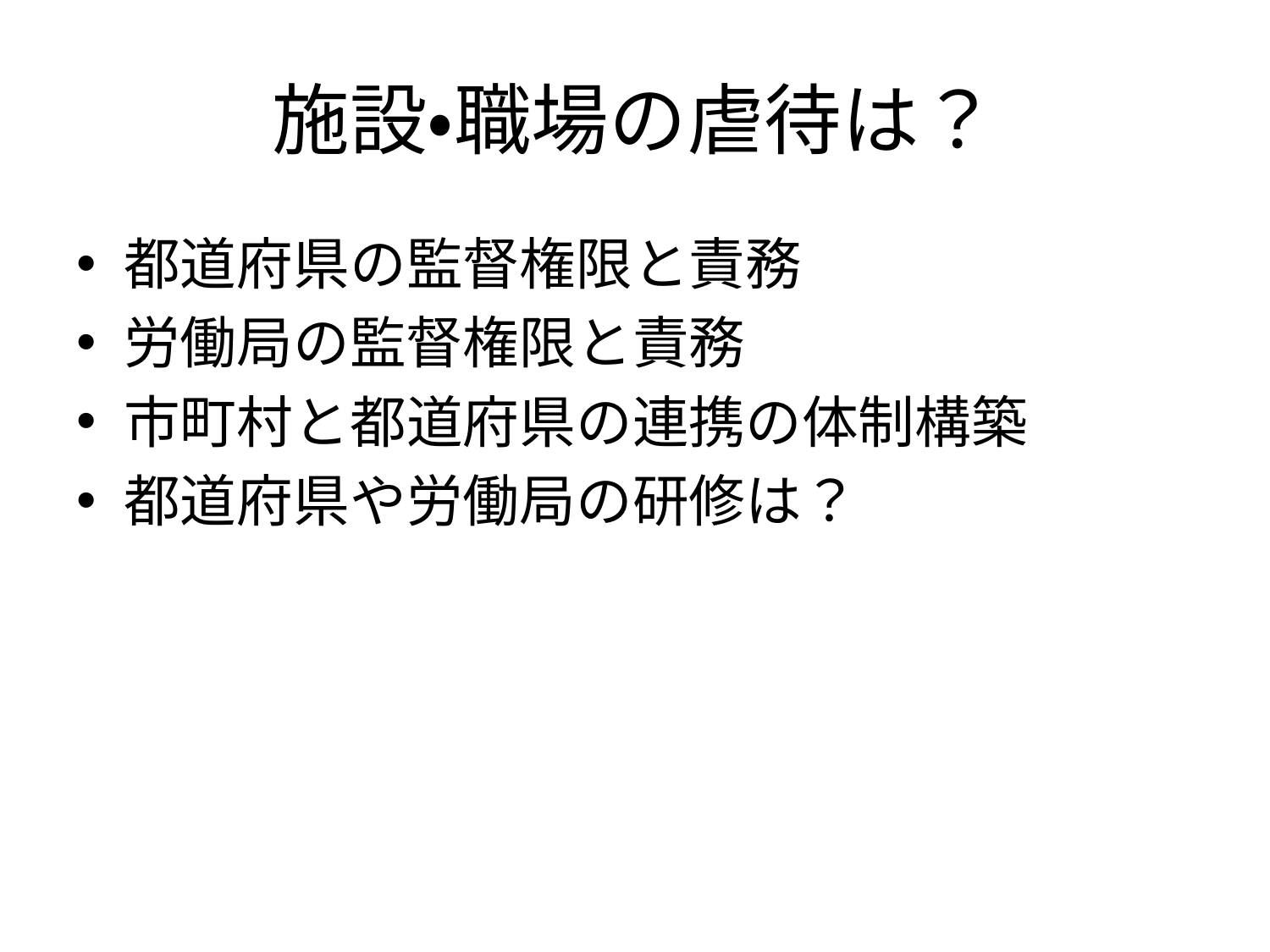

# 施設・職場の虐待は？
都道府県の監督権限と責務
労働局の監督権限と責務
市町村と都道府県の連携の体制構築
都道府県や労働局の研修は？